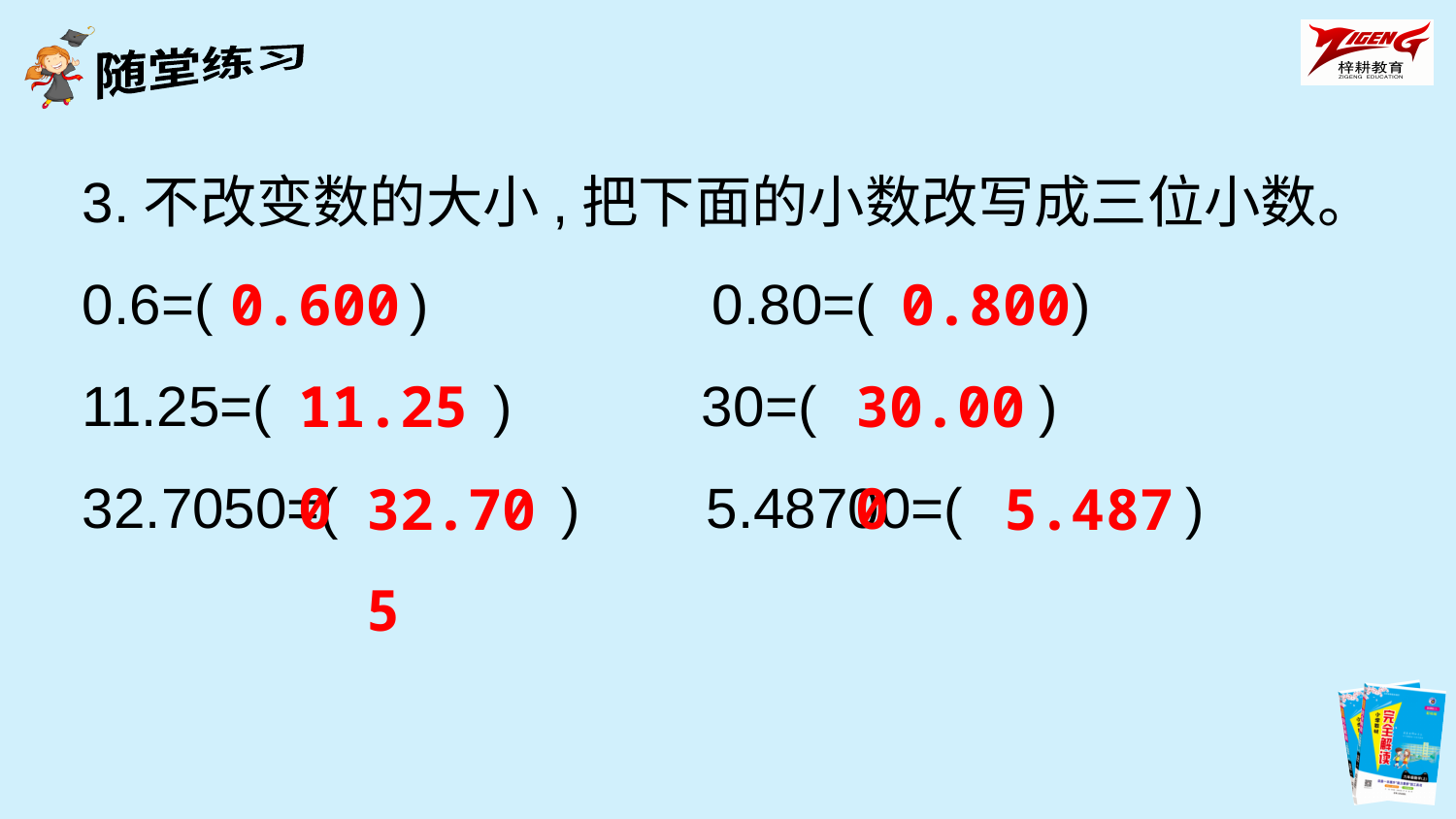

3.不改变数的大小,把下面的小数改写成三位小数。
0.6=(　　　)                  0.80=(　　　)
11.25=(　　  　)            30=(　  　　)
32.7050=(　  　　)        5.48700=(　  　　)
0.600
0.800
11.250
30.000
32.705
5.487